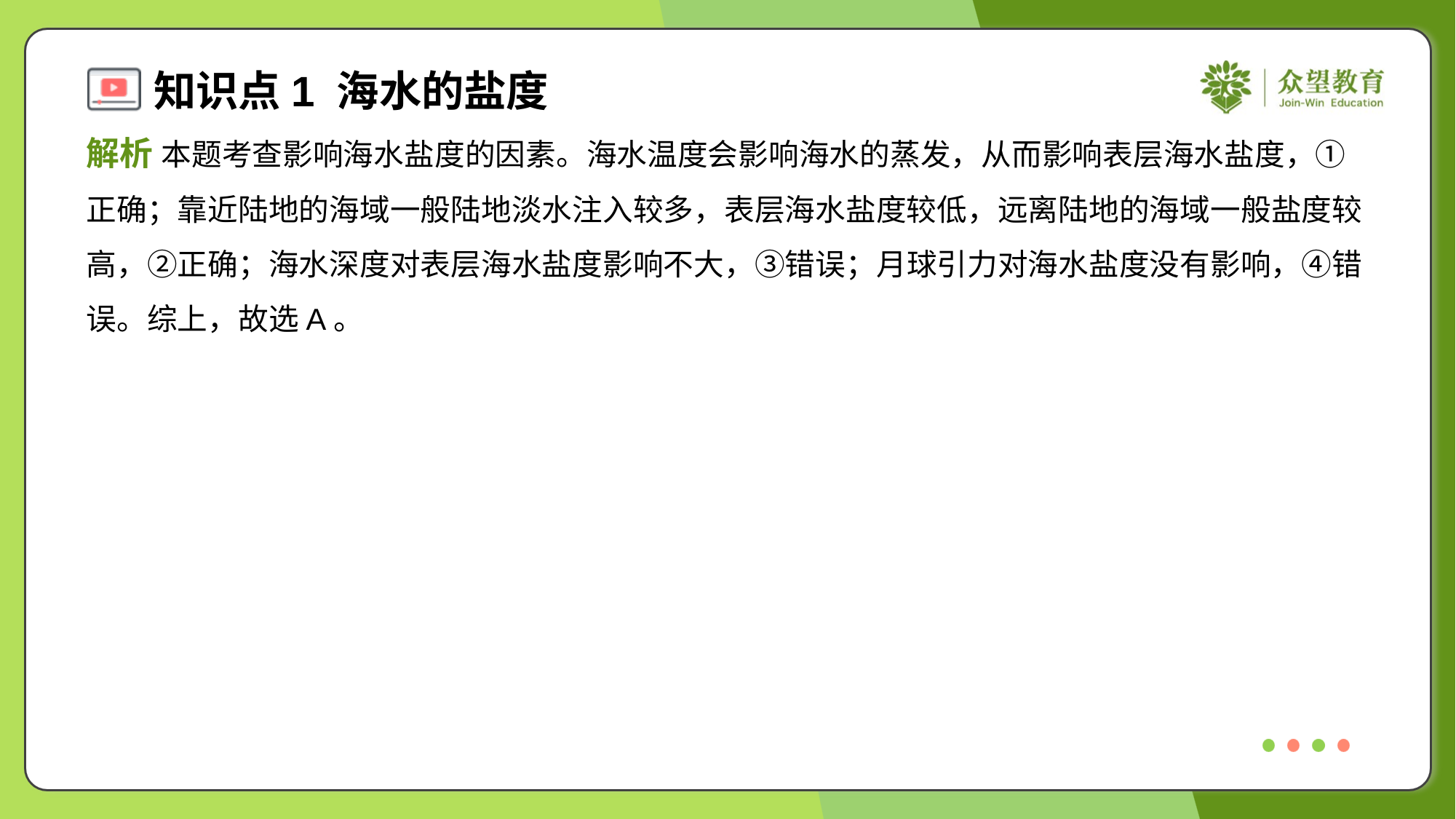

解析 本题考查影响海水盐度的因素。海水温度会影响海水的蒸发，从而影响表层海水盐度，①
正确；靠近陆地的海域一般陆地淡水注入较多，表层海水盐度较低，远离陆地的海域一般盐度较
高，②正确；海水深度对表层海水盐度影响不大，③错误；月球引力对海水盐度没有影响，④错
误。综上，故选A。